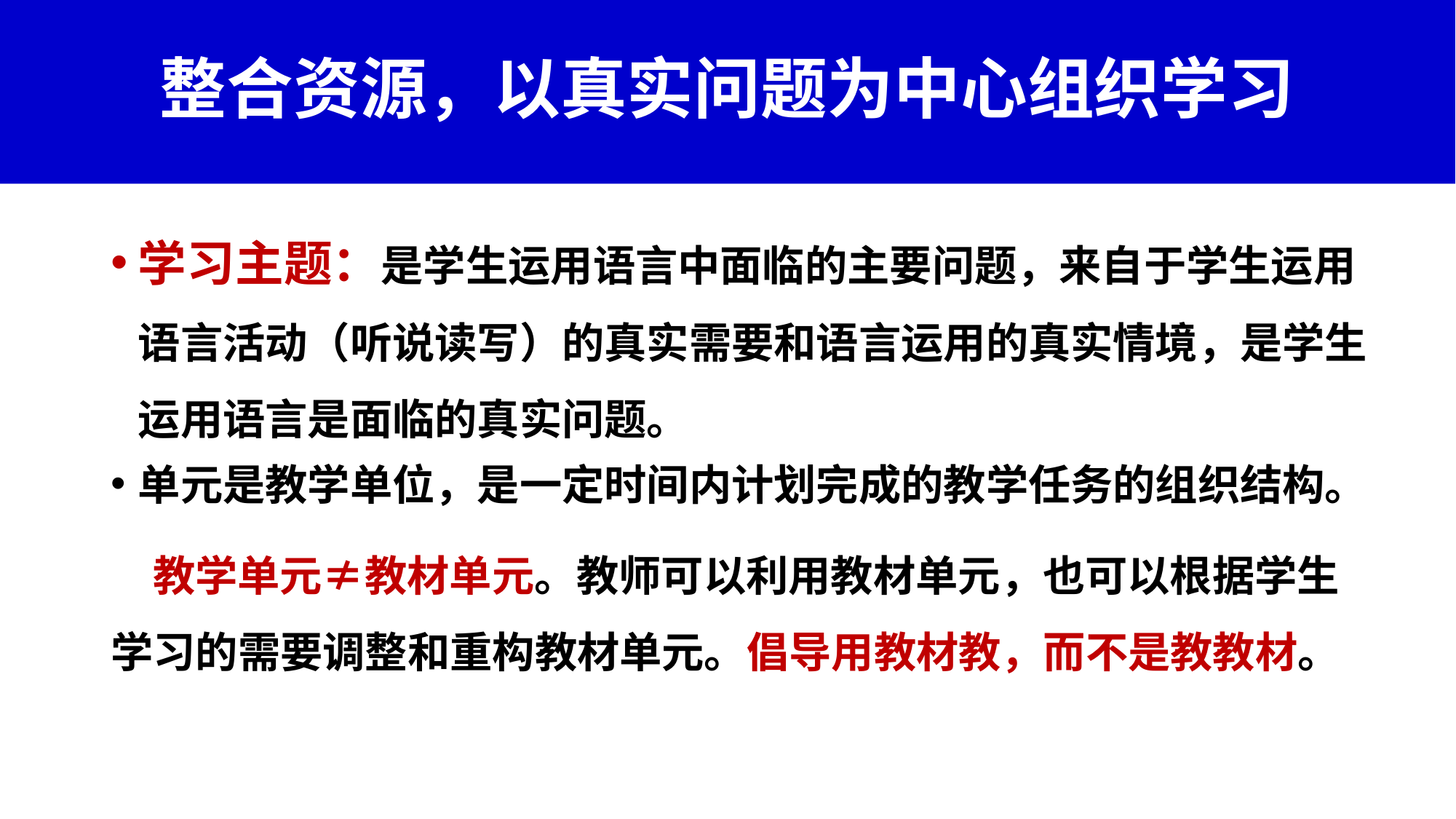

# 整合资源，以真实问题为中心组织学习
学习主题：是学生运用语言中面临的主要问题，来自于学生运用语言活动（听说读写）的真实需要和语言运用的真实情境，是学生运用语言是面临的真实问题。
单元是教学单位，是一定时间内计划完成的教学任务的组织结构。
     教学单元≠教材单元。教师可以利用教材单元，也可以根据学生学习的需要调整和重构教材单元。倡导用教材教，而不是教教材。